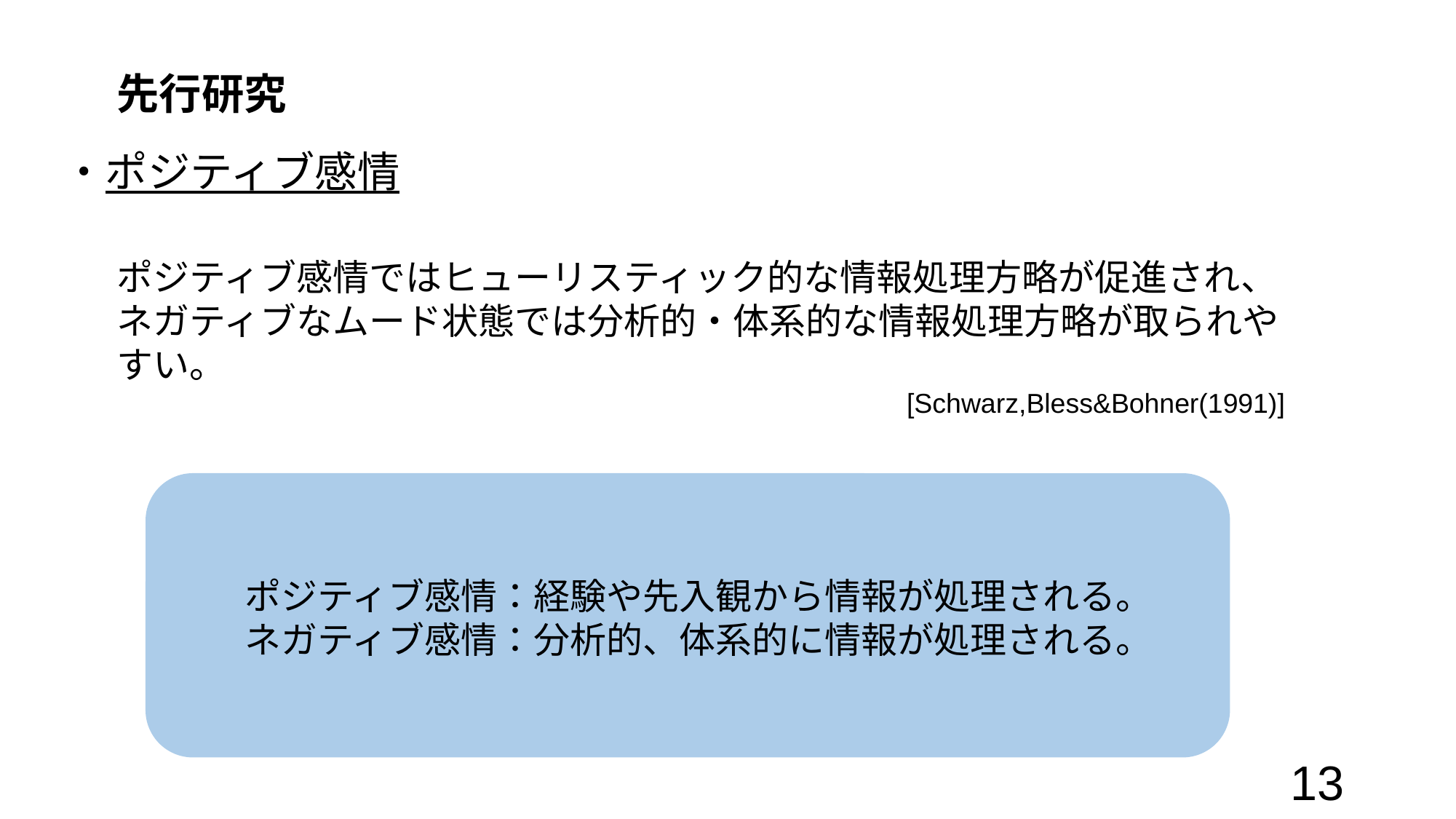

先行研究
・ポジティブ感情
ポジティブ感情ではヒューリスティック的な情報処理方略が促進され、ネガティブなムード状態では分析的・体系的な情報処理方略が取られやすい。
[Schwarz,Bless&Bohner(1991)]

ポジティブ感情：経験や先入観から情報が処理される。
ネガティブ感情：分析的、体系的に情報が処理される。
13